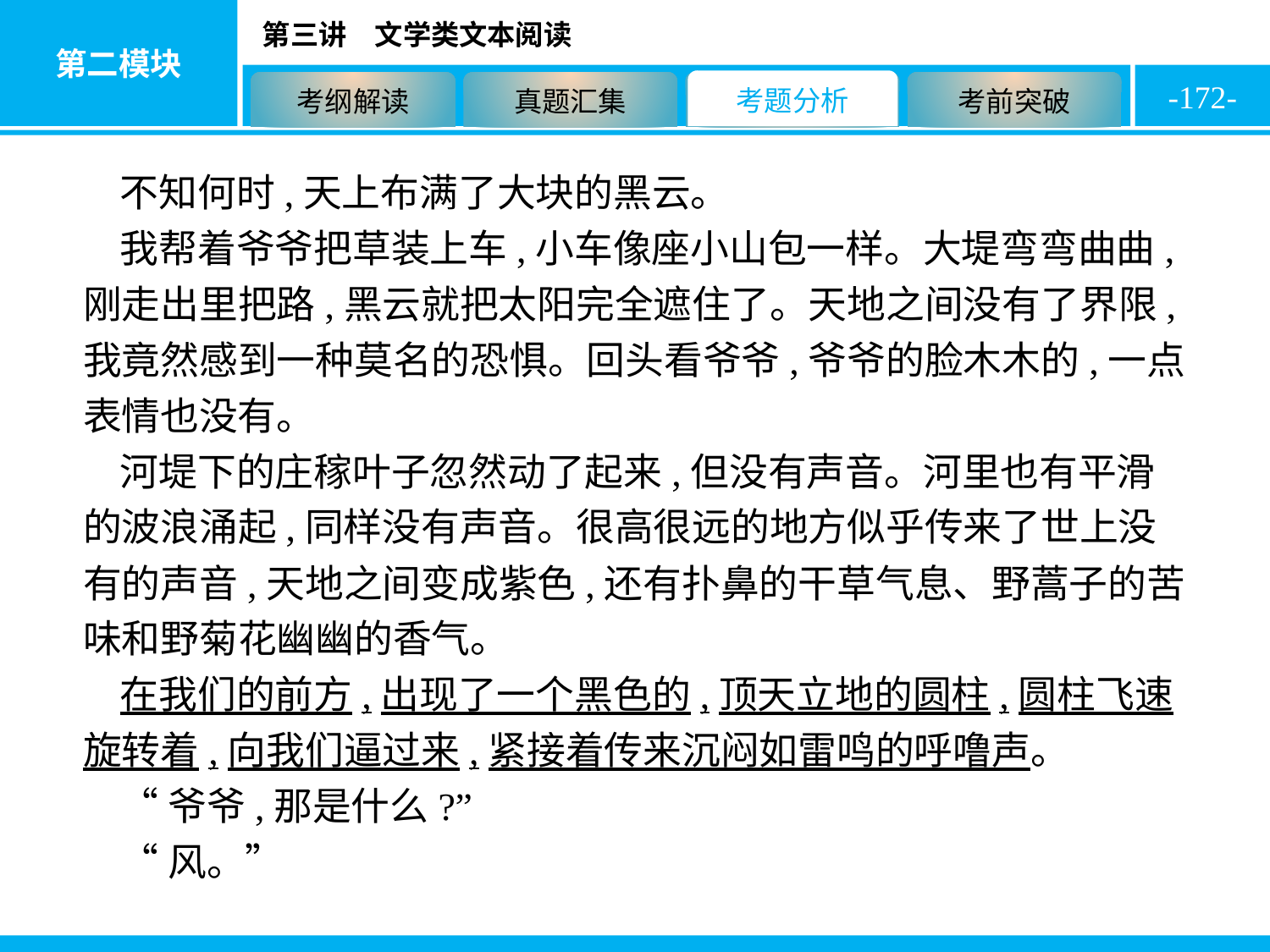

-172-
不知何时,天上布满了大块的黑云。
我帮着爷爷把草装上车,小车像座小山包一样。大堤弯弯曲曲,刚走出里把路,黑云就把太阳完全遮住了。天地之间没有了界限,我竟然感到一种莫名的恐惧。回头看爷爷,爷爷的脸木木的,一点表情也没有。
河堤下的庄稼叶子忽然动了起来,但没有声音。河里也有平滑的波浪涌起,同样没有声音。很高很远的地方似乎传来了世上没有的声音,天地之间变成紫色,还有扑鼻的干草气息、野蒿子的苦味和野菊花幽幽的香气。
在我们的前方,出现了一个黑色的,顶天立地的圆柱,圆柱飞速旋转着,向我们逼过来,紧接着传来沉闷如雷鸣的呼噜声。
“爷爷,那是什么?”
“风。”